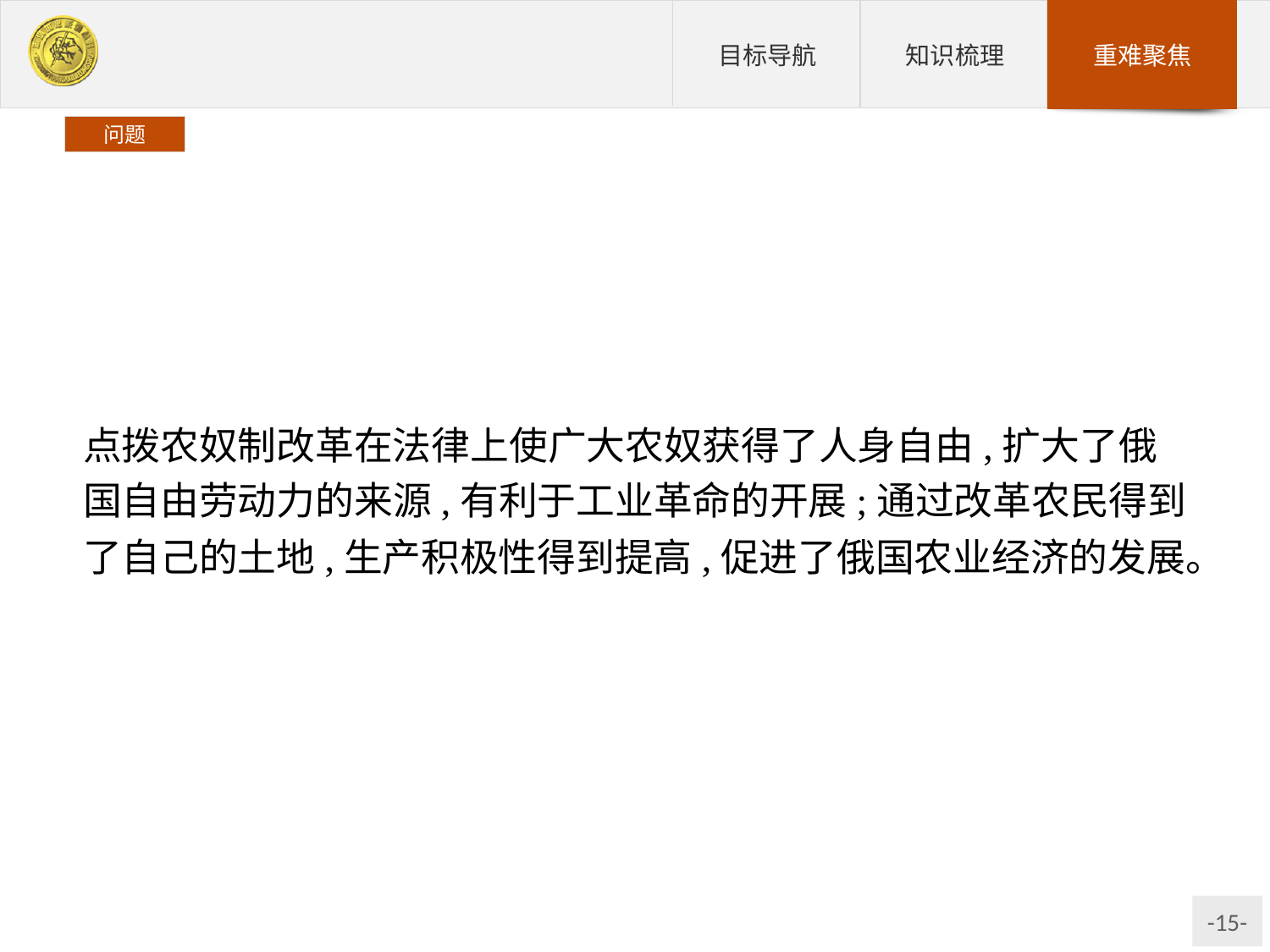

问题
点拨农奴制改革在法律上使广大农奴获得了人身自由,扩大了俄国自由劳动力的来源,有利于工业革命的开展;通过改革农民得到了自己的土地,生产积极性得到提高,促进了俄国农业经济的发展。